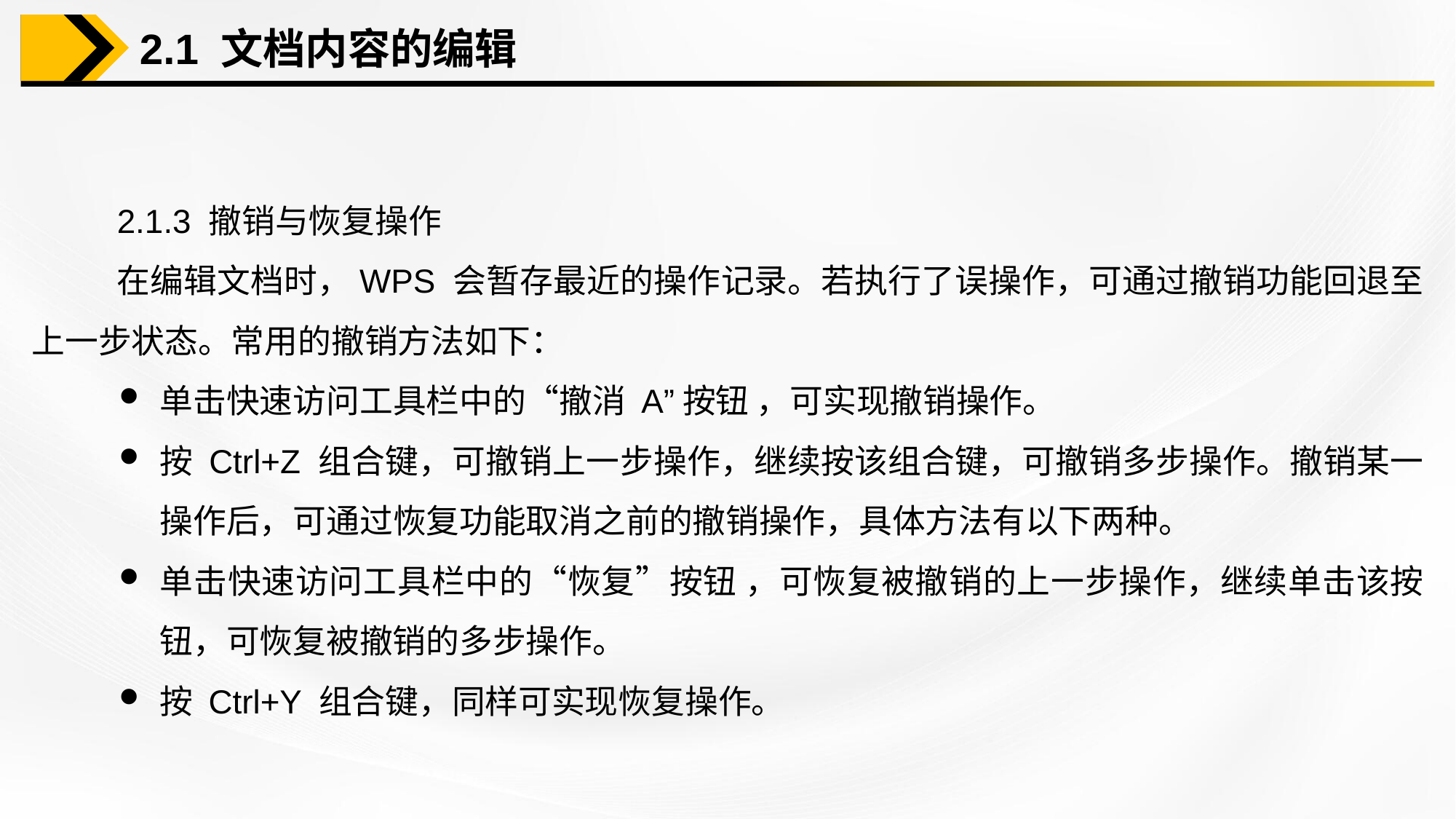

2.1 文档内容的编辑
2.1.3 撤销与恢复操作
在编辑文档时，WPS 会暂存最近的操作记录。若执行了误操作，可通过撤销功能回退至上一步状态。常用的撤销方法如下：
单击快速访问工具栏中的“撤消 A”按钮 ，可实现撤销操作。
按 Ctrl+Z 组合键，可撤销上一步操作，继续按该组合键，可撤销多步操作。撤销某一操作后，可通过恢复功能取消之前的撤销操作，具体方法有以下两种。
单击快速访问工具栏中的“恢复”按钮 ，可恢复被撤销的上一步操作，继续单击该按钮，可恢复被撤销的多步操作。
按 Ctrl+Y 组合键，同样可实现恢复操作。